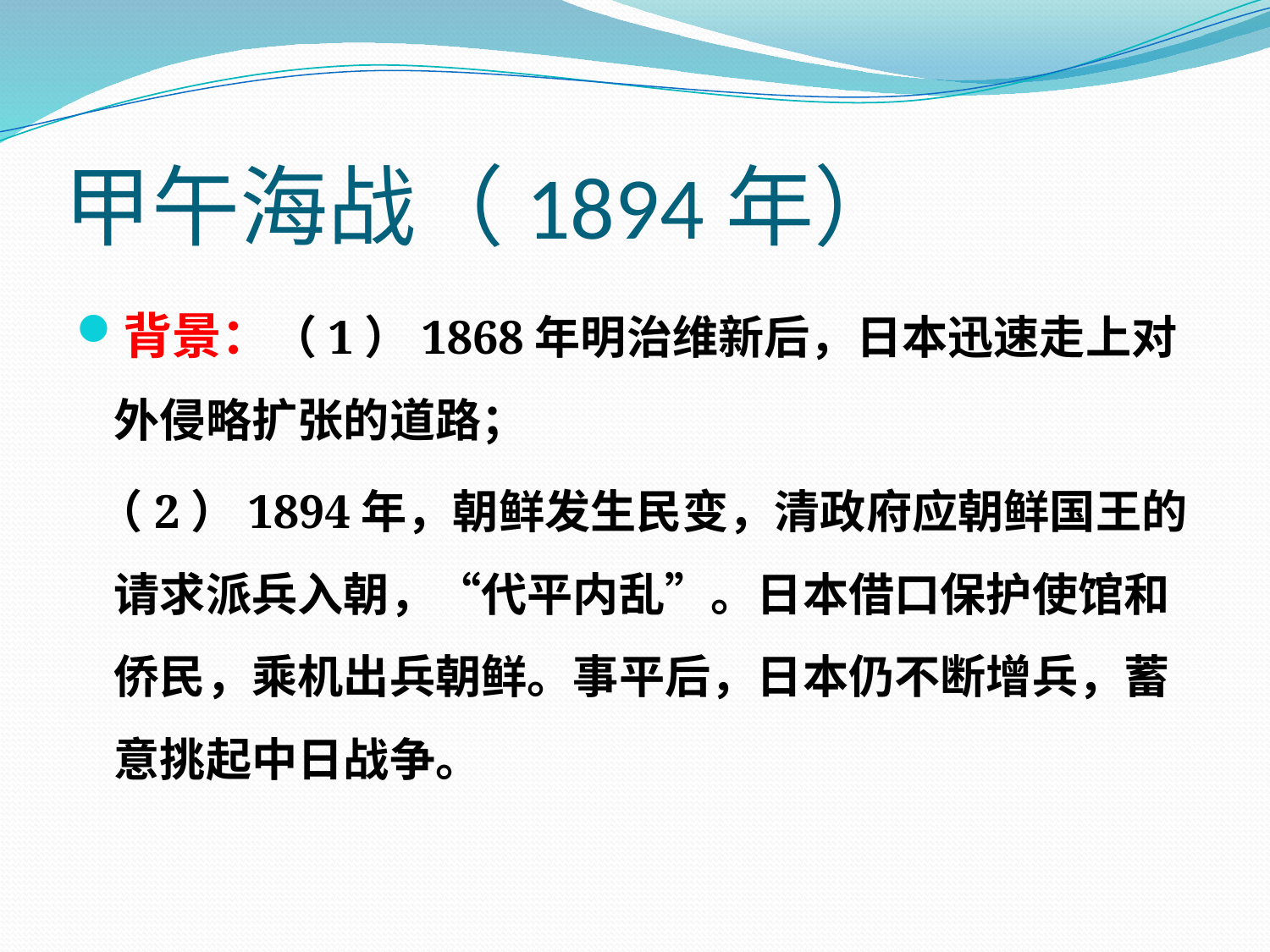

# 甲午海战（1894年）
背景：（1）1868年明治维新后，日本迅速走上对外侵略扩张的道路；
 （2）1894年，朝鲜发生民变，清政府应朝鲜国王的请求派兵入朝，“代平内乱”。日本借口保护使馆和侨民，乘机出兵朝鲜。事平后，日本仍不断增兵，蓄意挑起中日战争。